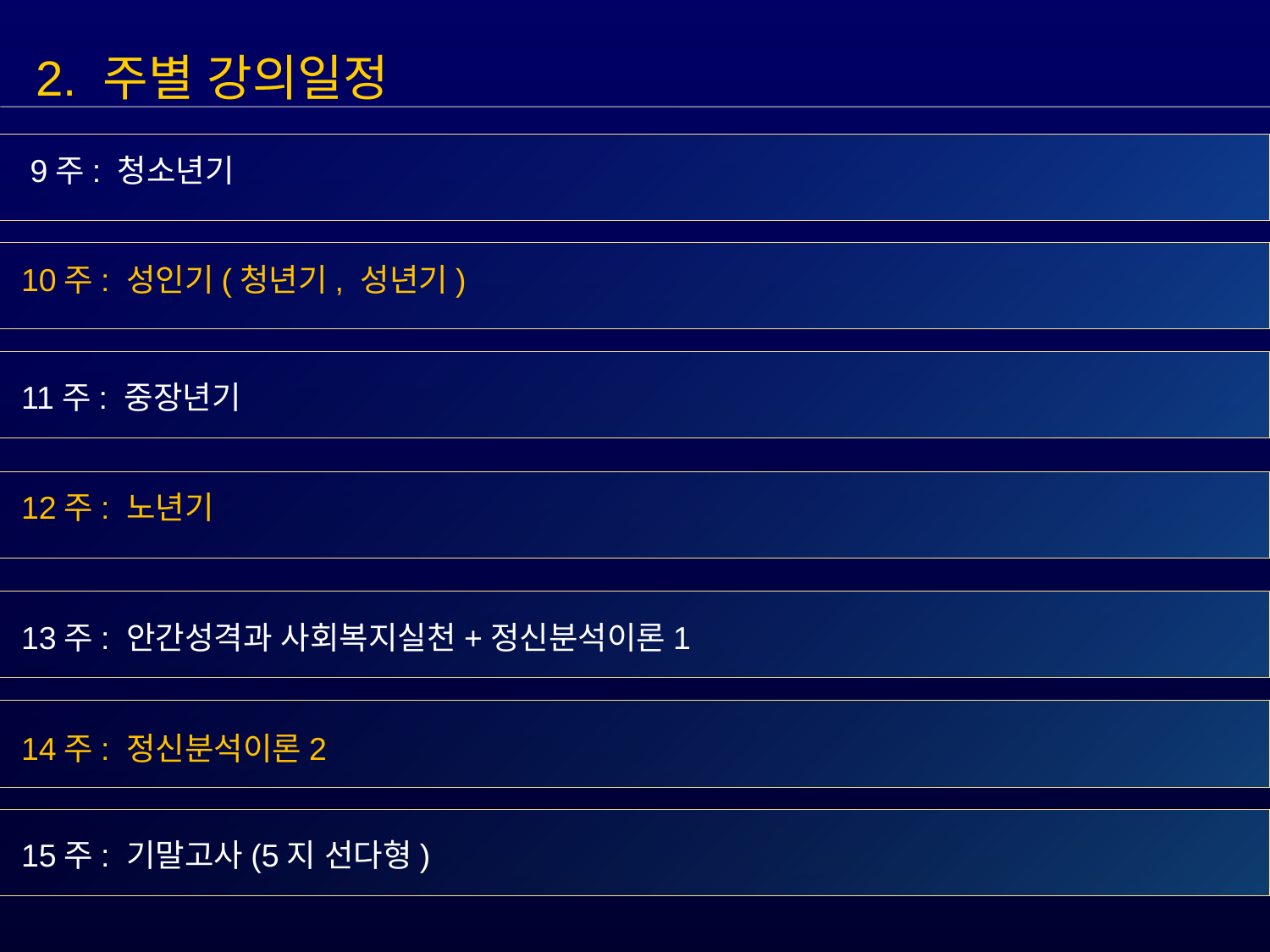

2. 주별 강의일정

  9주: 청소년기

 10주: 성인기(청년기, 성년기)

 11주: 중장년기

 12주: 노년기

 13주: 안간성격과 사회복지실천+정신분석이론1

 14주: 정신분석이론2

 15주: 기말고사(5지 선다형)